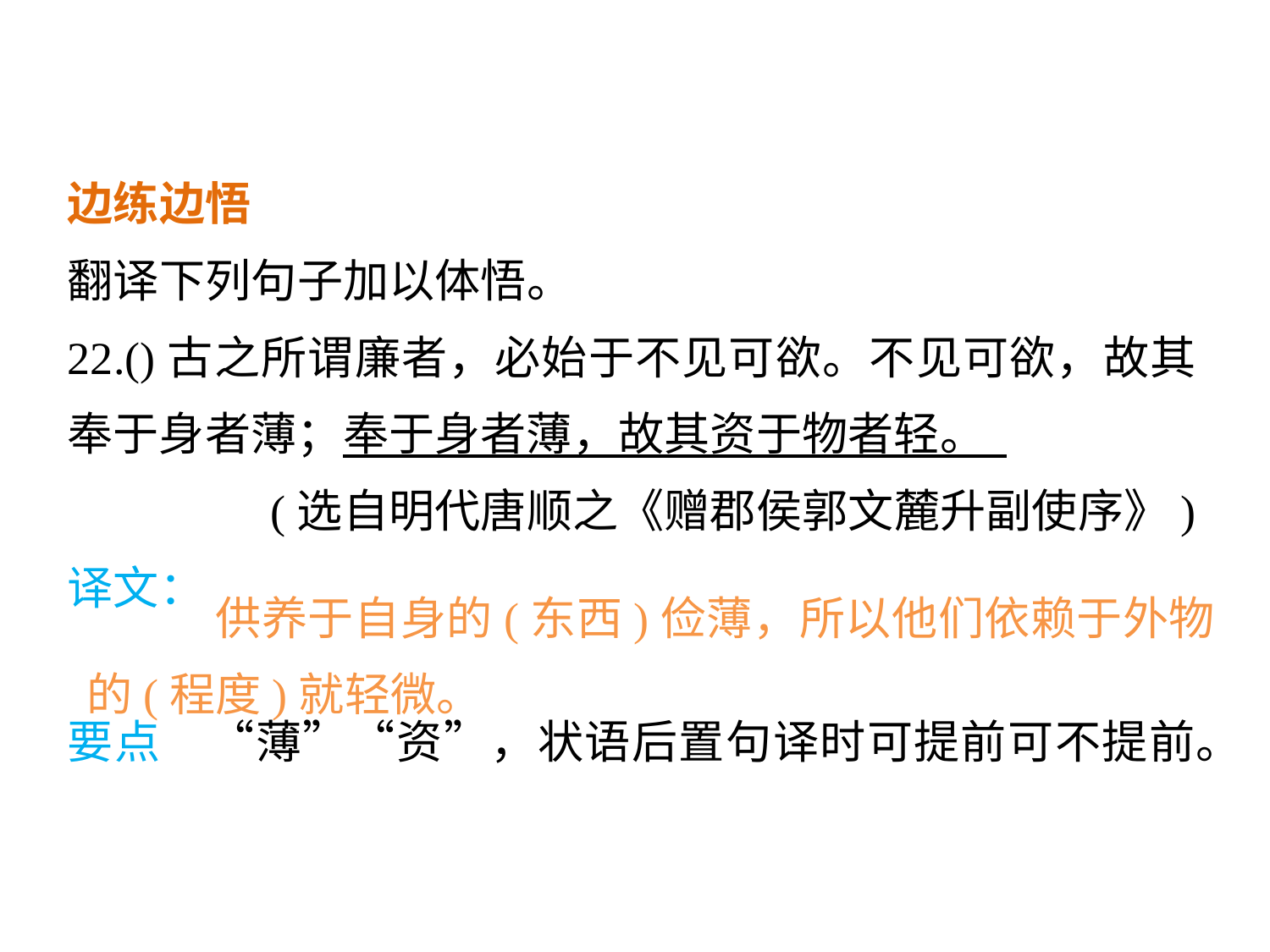

边练边悟
翻译下列句子加以体悟。
22.()古之所谓廉者，必始于不见可欲。不见可欲，故其奉于身者薄；奉于身者薄，故其资于物者轻。
(选自明代唐顺之《赠郡侯郭文麓升副使序》)
译文：

要点　“薄”“资”，状语后置句译时可提前可不提前。
           供养于自身的(东西)俭薄，所以他们依赖于外物的(程度)就轻微。